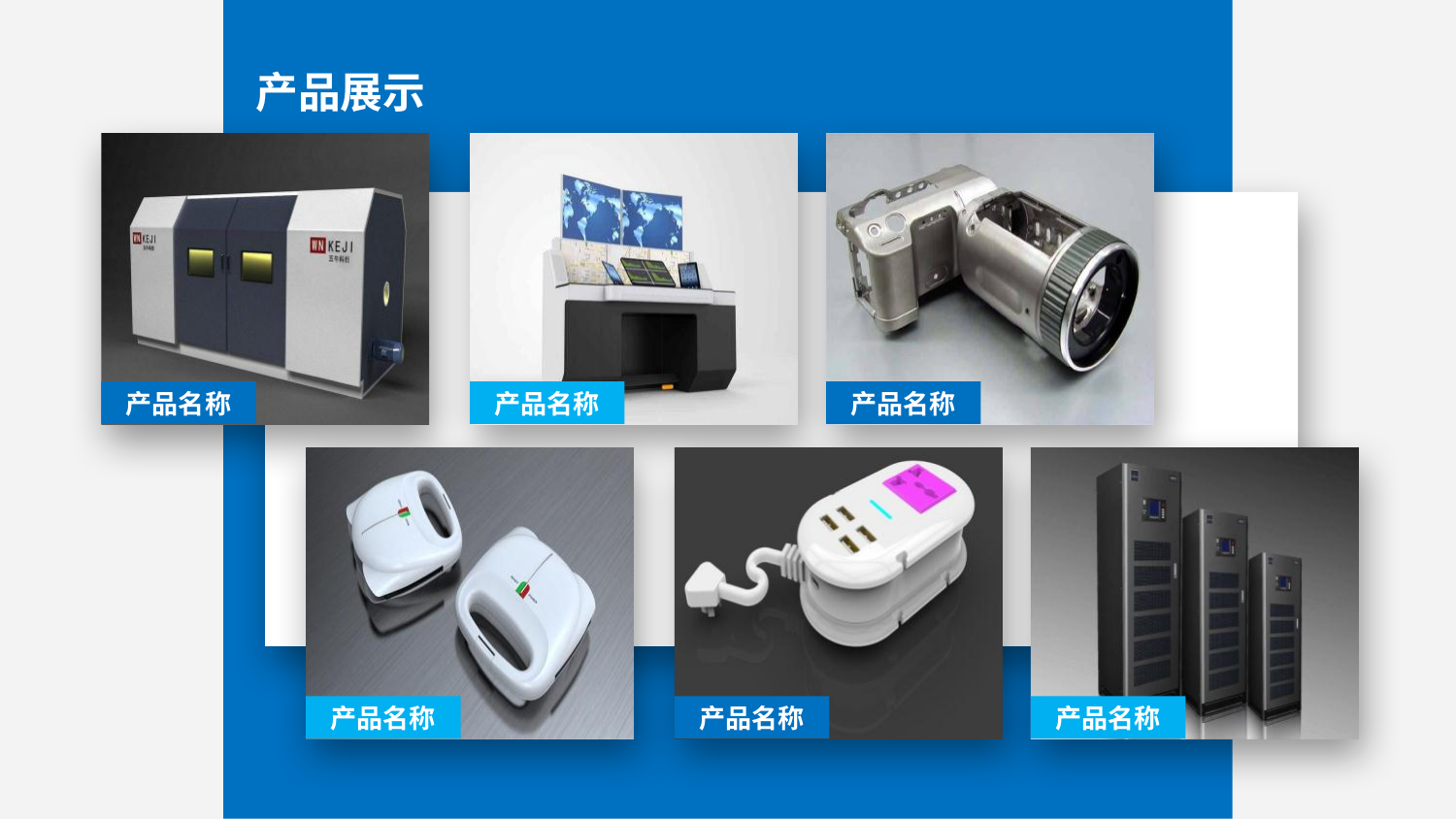

产品展示

产品名称
产品名称
产品名称

产品名称
产品名称
产品名称